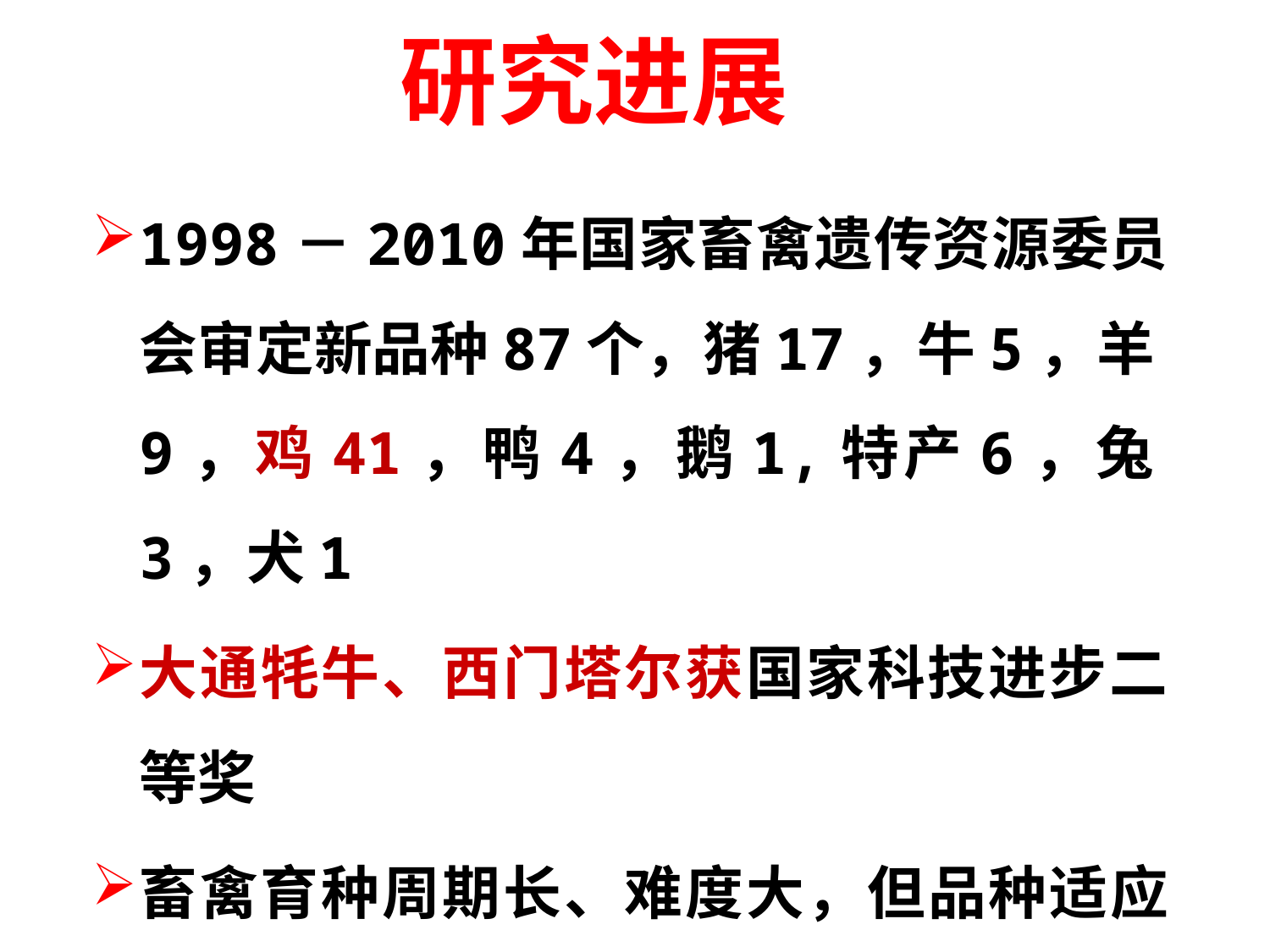

研究进展
1998－2010年国家畜禽遗传资源委员会审定新品种87个，猪17，牛5，羊9，鸡41，鸭4，鹅1,特产6，兔3，犬1
大通牦牛、西门塔尔获国家科技进步二等奖
畜禽育种周期长、难度大，但品种适应性广、更新速度慢